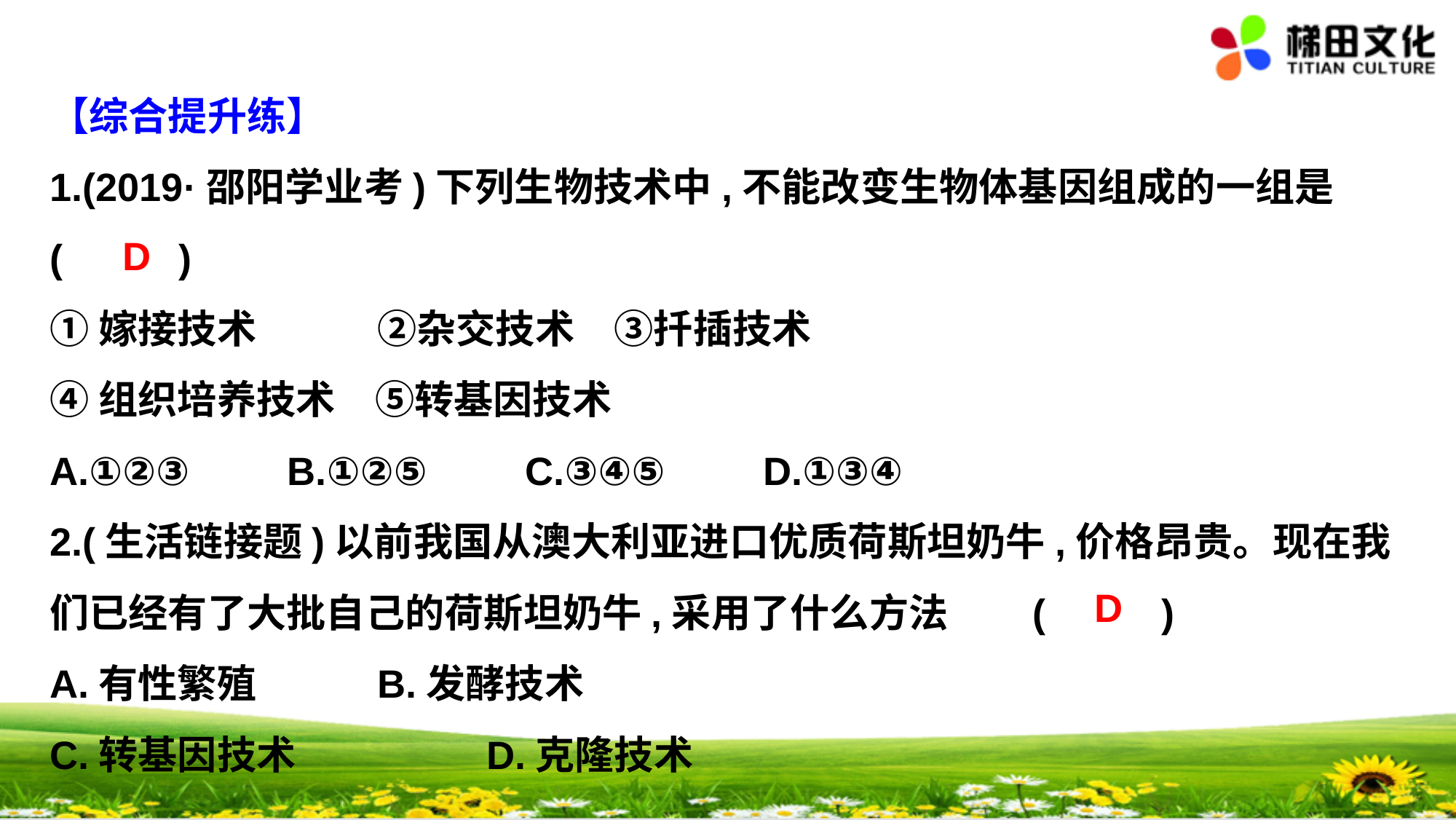

【综合提升练】
1.(2019·邵阳学业考)下列生物技术中,不能改变生物体基因组成的一组是
(　  　)
①嫁接技术　	②杂交技术　③扦插技术
④组织培养技术　⑤转基因技术
A.①②③　　B.①②⑤　　C.③④⑤　　D.①③④
2.(生活链接题)以前我国从澳大利亚进口优质荷斯坦奶牛,价格昂贵。现在我
们已经有了大批自己的荷斯坦奶牛,采用了什么方法	(　  　)
A.有性繁殖		B.发酵技术
C.转基因技术		D.克隆技术
D
D